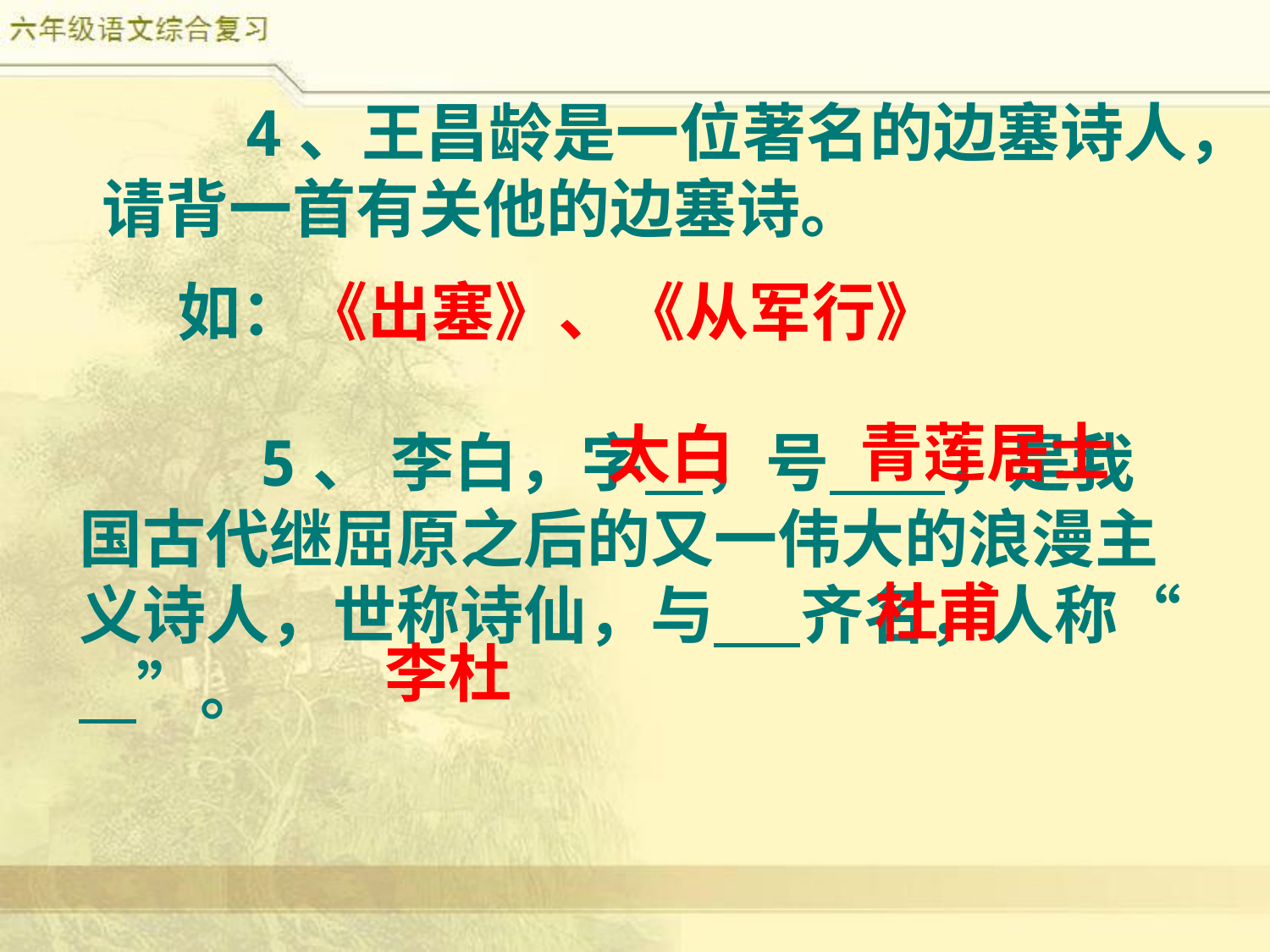

4、王昌龄是一位著名的边塞诗人，请背一首有关他的边塞诗。
如：《出塞》、《从军行》
青莲居士
太白
      5、 李白，字    ，号        ，是我国古代继屈原之后的又一伟大的浪漫主义诗人，世称诗仙，与      齐名，人称“     ”。
杜甫
李杜